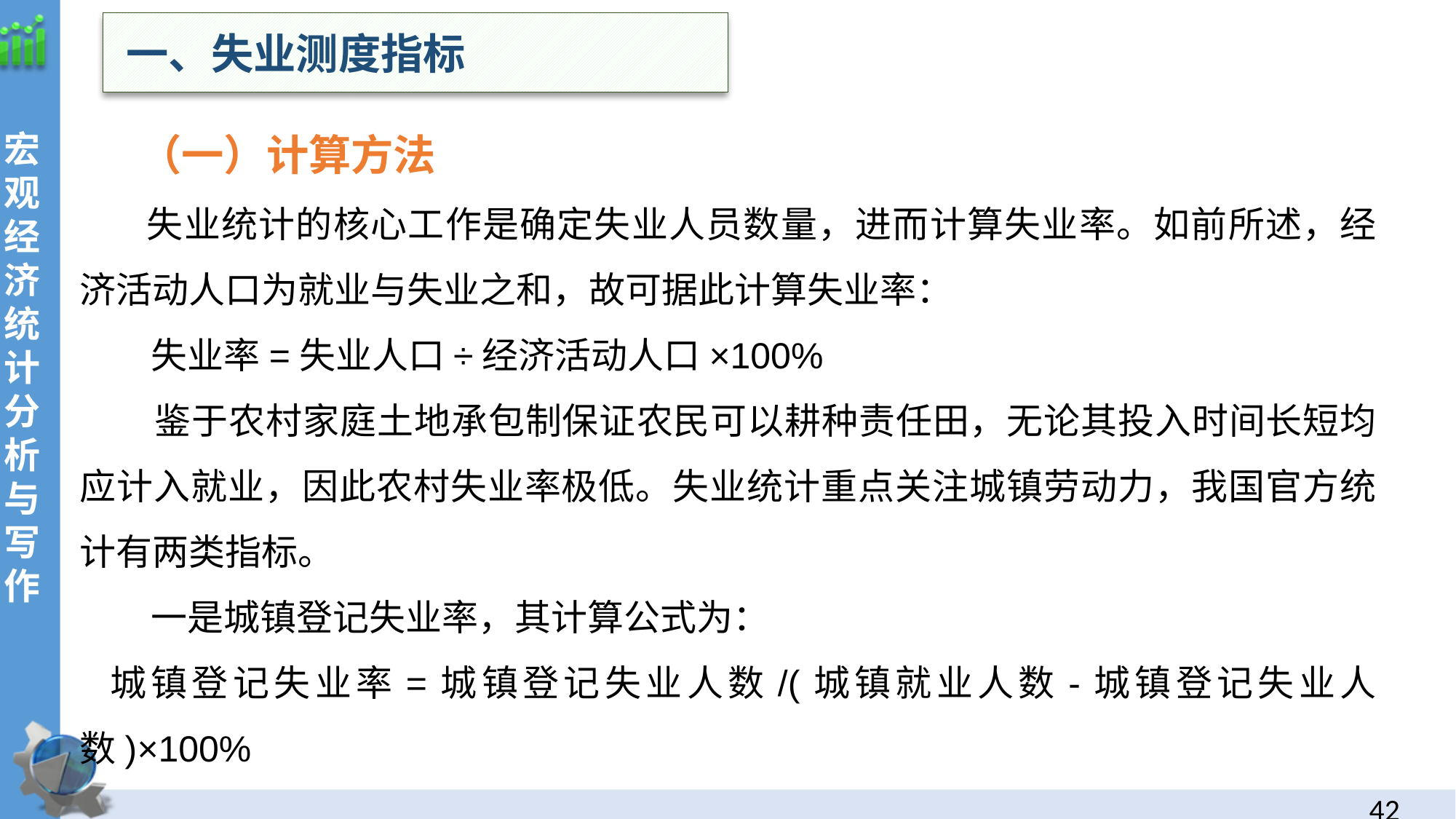

一、失业测度指标
  （一）计算方法
   失业统计的核心工作是确定失业人员数量，进而计算失业率。如前所述，经济活动人口为就业与失业之和，故可据此计算失业率：
    失业率=失业人口÷经济活动人口×100%
    鉴于农村家庭土地承包制保证农民可以耕种责任田，无论其投入时间长短均应计入就业，因此农村失业率极低。失业统计重点关注城镇劳动力，我国官方统计有两类指标。
    一是城镇登记失业率，其计算公式为：
城镇登记失业率=城镇登记失业人数/(城镇就业人数-城镇登记失业人数)×100%

42